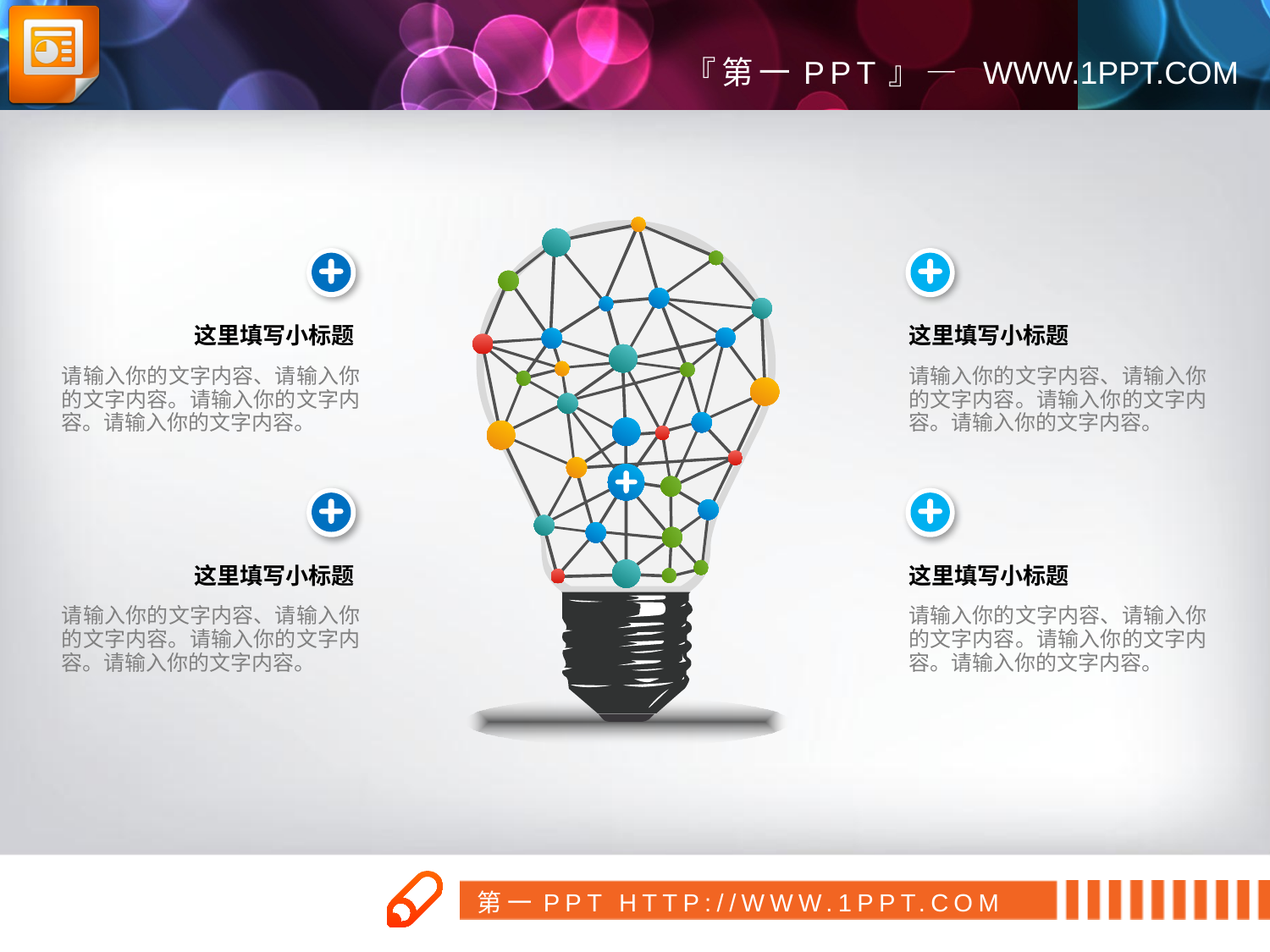

这里填写小标题
这里填写小标题
请输入你的文字内容、请输入你的文字内容。请输入你的文字内容。请输入你的文字内容。
请输入你的文字内容、请输入你的文字内容。请输入你的文字内容。请输入你的文字内容。

这里填写小标题
这里填写小标题
请输入你的文字内容、请输入你的文字内容。请输入你的文字内容。请输入你的文字内容。
请输入你的文字内容、请输入你的文字内容。请输入你的文字内容。请输入你的文字内容。